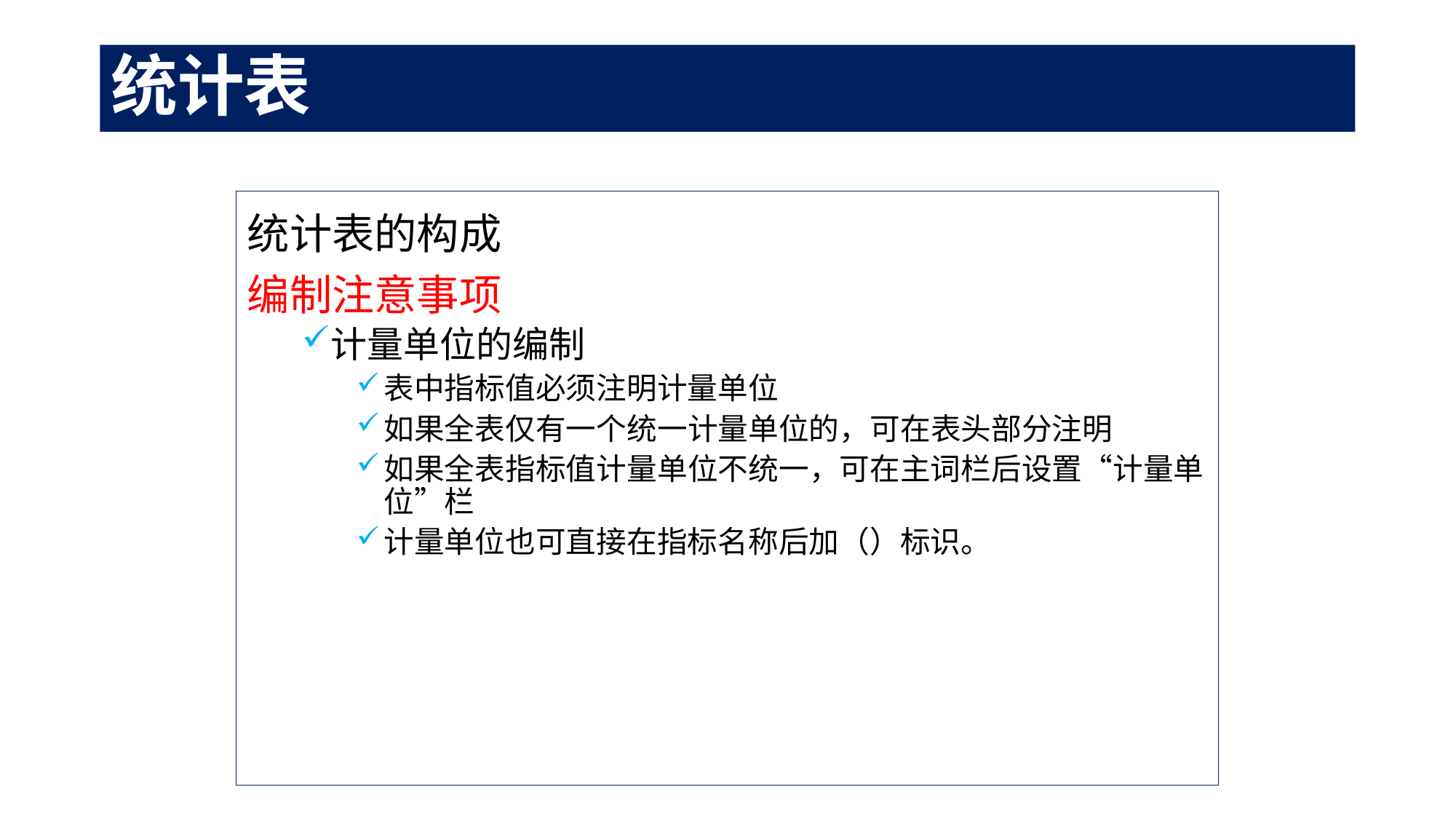

# 统计表
统计表的构成
编制注意事项
计量单位的编制
表中指标值必须注明计量单位
如果全表仅有一个统一计量单位的，可在表头部分注明
如果全表指标值计量单位不统一，可在主词栏后设置“计量单位”栏
计量单位也可直接在指标名称后加（）标识。